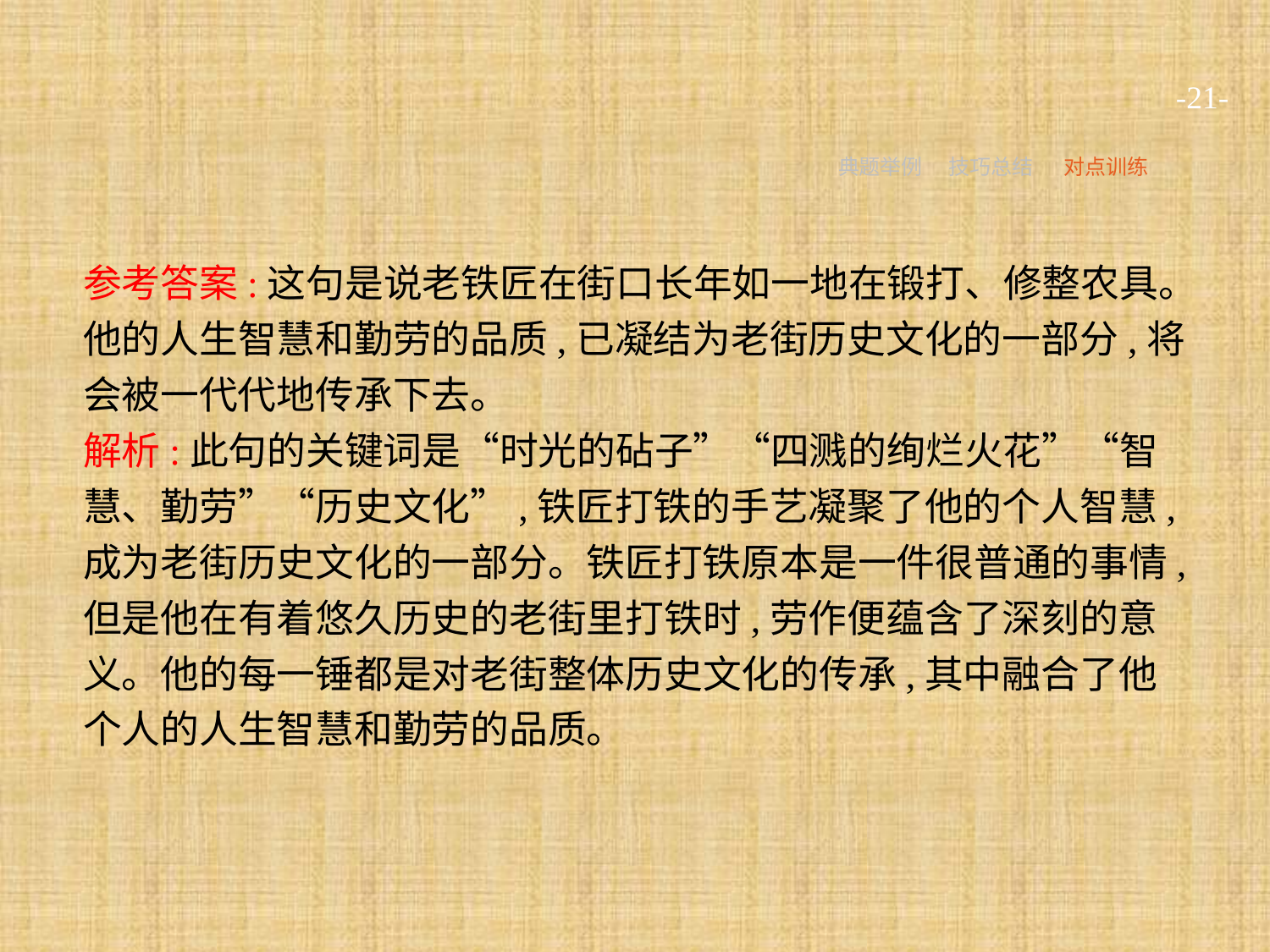

-21-
典题举例
技巧总结
对点训练
参考答案:这句是说老铁匠在街口长年如一地在锻打、修整农具。他的人生智慧和勤劳的品质,已凝结为老街历史文化的一部分,将会被一代代地传承下去。
解析:此句的关键词是“时光的砧子”“四溅的绚烂火花”“智慧、勤劳”“历史文化”,铁匠打铁的手艺凝聚了他的个人智慧,成为老街历史文化的一部分。铁匠打铁原本是一件很普通的事情,但是他在有着悠久历史的老街里打铁时,劳作便蕴含了深刻的意义。他的每一锤都是对老街整体历史文化的传承,其中融合了他个人的人生智慧和勤劳的品质。